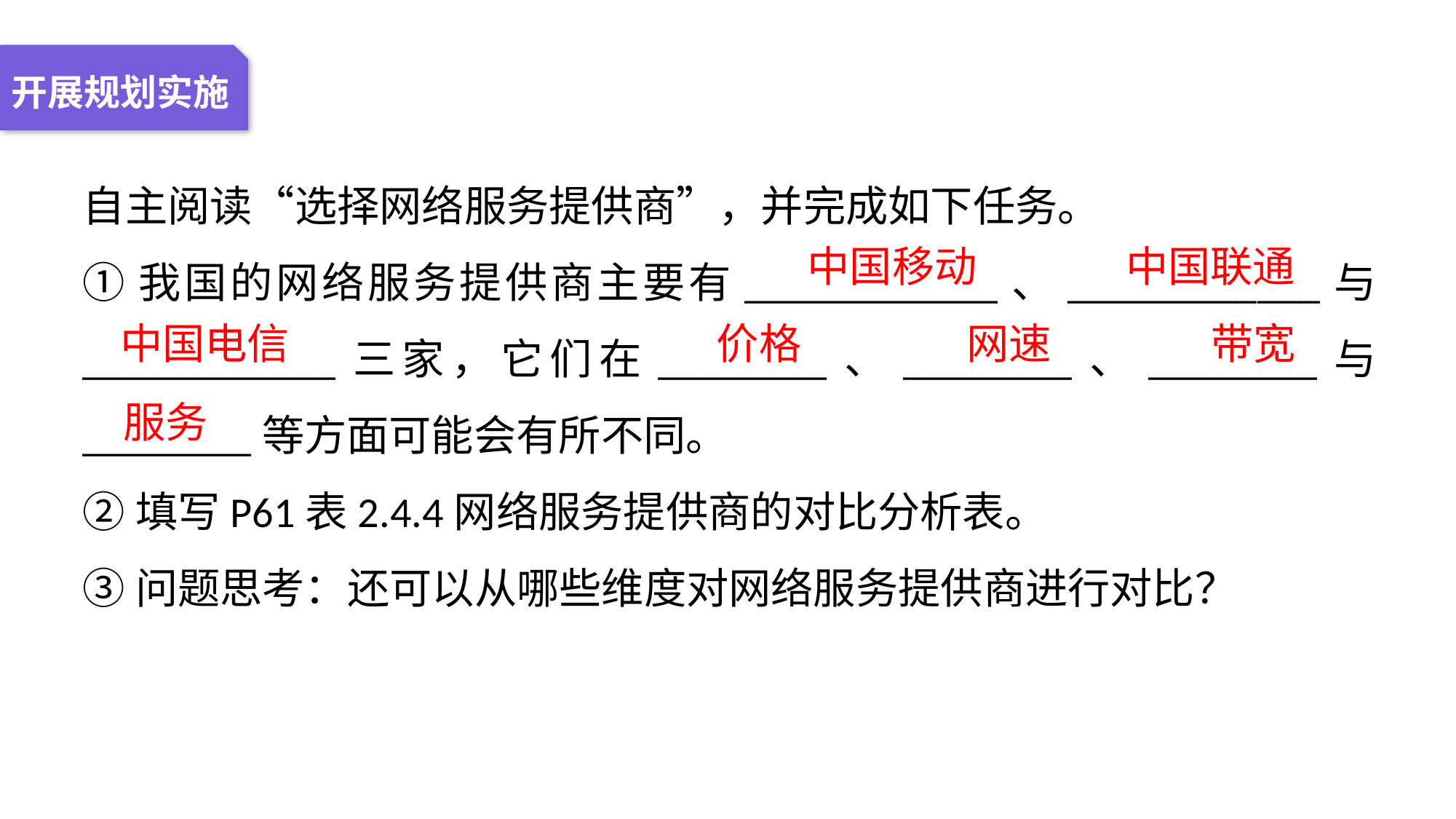

04 名词解释
01 准备过程
02 整体结构
03 重点说明
开展规划实施
自主阅读“选择网络服务提供商”，并完成如下任务。
①我国的网络服务提供商主要有____________、____________与____________三家，它们在________、________、________与________等方面可能会有所不同。
②填写P61表2.4.4网络服务提供商的对比分析表。
③问题思考：还可以从哪些维度对网络服务提供商进行对比？
中国移动
中国联通
中国电信
价格
网速
带宽
服务